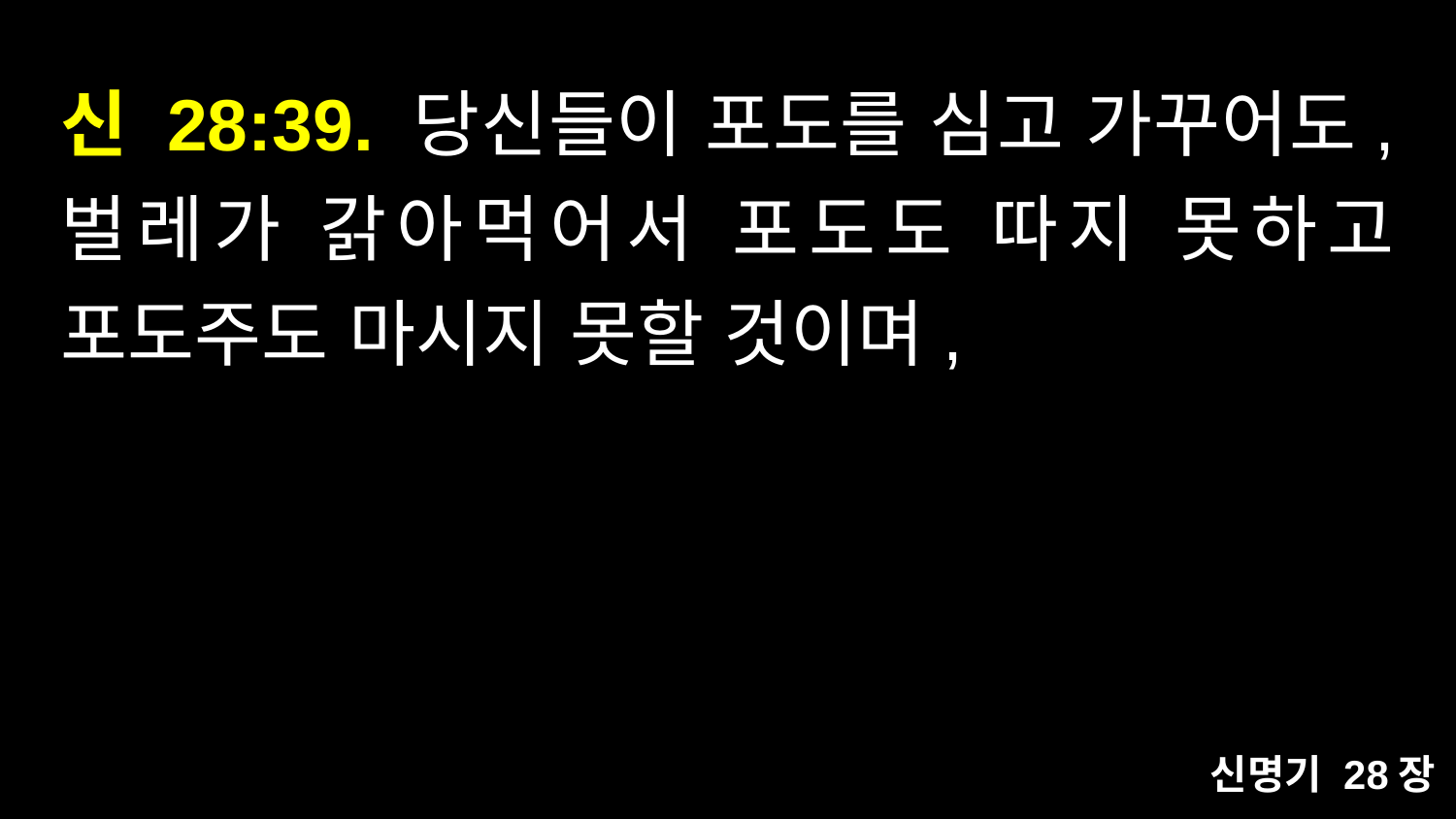

# 신 28:39. 당신들이 포도를 심고 가꾸어도, 벌레가 갉아먹어서 포도도 따지 못하고 포도주도 마시지 못할 것이며,
신명기 28장